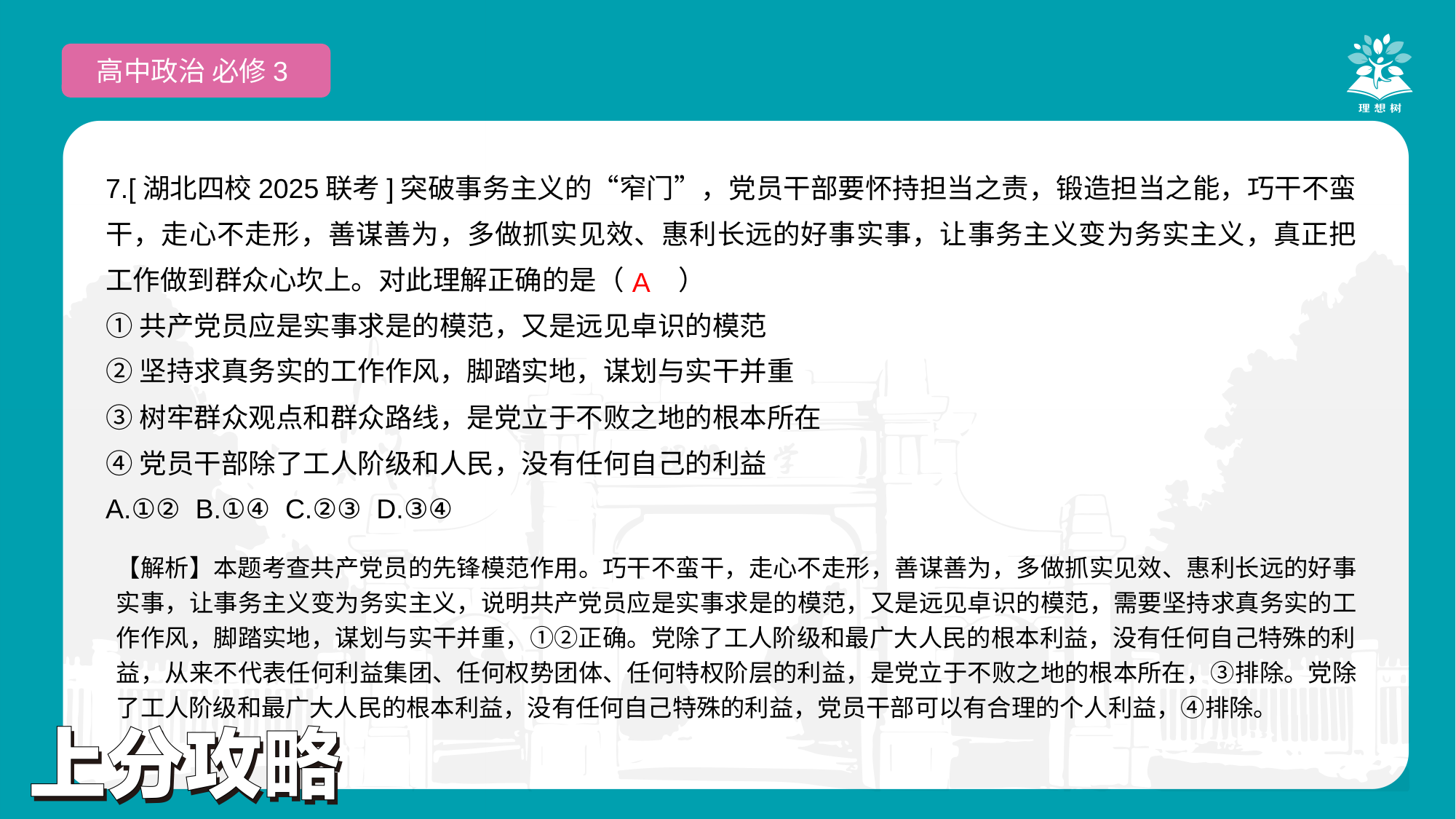

高中政治 必修3
7.[湖北四校2025联考]突破事务主义的“窄门”，党员干部要怀持担当之责，锻造担当之能，巧干不蛮干，走心不走形，善谋善为，多做抓实见效、惠利长远的好事实事，让事务主义变为务实主义，真正把工作做到群众心坎上。对此理解正确的是（　　）
①共产党员应是实事求是的模范，又是远见卓识的模范
②坚持求真务实的工作作风，脚踏实地，谋划与实干并重
③树牢群众观点和群众路线，是党立于不败之地的根本所在
④党员干部除了工人阶级和人民，没有任何自己的利益
A.①②  B.①④  C.②③  D.③④
 A
【解析】本题考查共产党员的先锋模范作用。巧干不蛮干，走心不走形，善谋善为，多做抓实见效、惠利长远的好事实事，让事务主义变为务实主义，说明共产党员应是实事求是的模范，又是远见卓识的模范，需要坚持求真务实的工作作风，脚踏实地，谋划与实干并重，①②正确。党除了工人阶级和最广大人民的根本利益，没有任何自己特殊的利益，从来不代表任何利益集团、任何权势团体、任何特权阶层的利益，是党立于不败之地的根本所在，③排除。党除了工人阶级和最广大人民的根本利益，没有任何自己特殊的利益，党员干部可以有合理的个人利益，④排除。